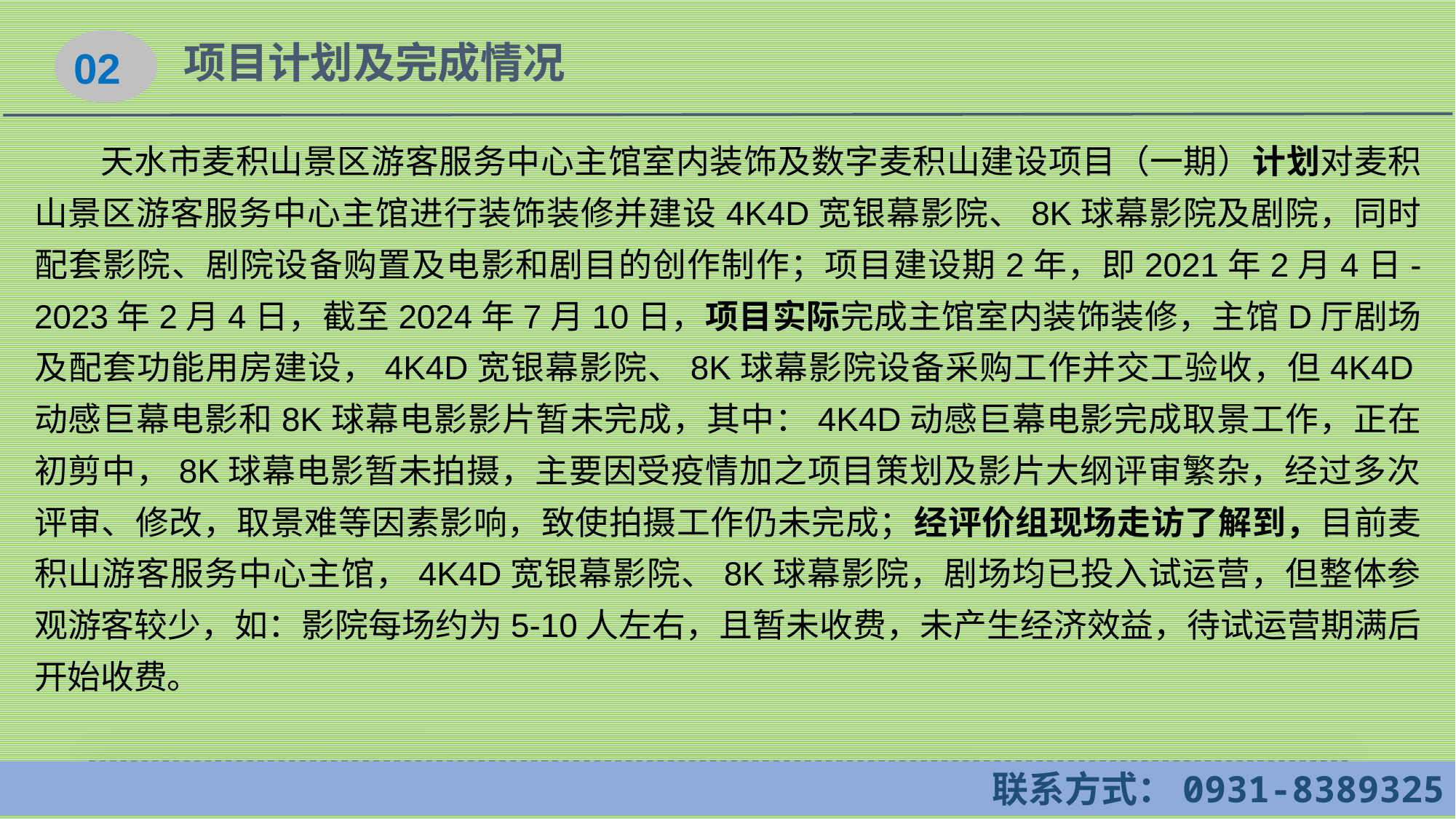

02
项目计划及完成情况

       天水市麦积山景区游客服务中心主馆室内装饰及数字麦积山建设项目（一期）计划对麦积山景区游客服务中心主馆进行装饰装修并建设4K4D宽银幕影院、8K球幕影院及剧院，同时配套影院、剧院设备购置及电影和剧目的创作制作；项目建设期2年，即2021年2月4日-2023年2月4日，截至2024年7月10日，项目实际完成主馆室内装饰装修，主馆D厅剧场及配套功能用房建设，4K4D宽银幕影院、8K球幕影院设备采购工作并交工验收，但4K4D动感巨幕电影和8K球幕电影影片暂未完成，其中：4K4D动感巨幕电影完成取景工作，正在初剪中，8K球幕电影暂未拍摄，主要因受疫情加之项目策划及影片大纲评审繁杂，经过多次评审、修改，取景难等因素影响，致使拍摄工作仍未完成；经评价组现场走访了解到，目前麦积山游客服务中心主馆，4K4D宽银幕影院、8K球幕影院，剧场均已投入试运营，但整体参观游客较少，如：影院每场约为5-10人左右，且暂未收费，未产生经济效益，待试运营期满后开始收费。
5
                                      联系方式：0931-8389325